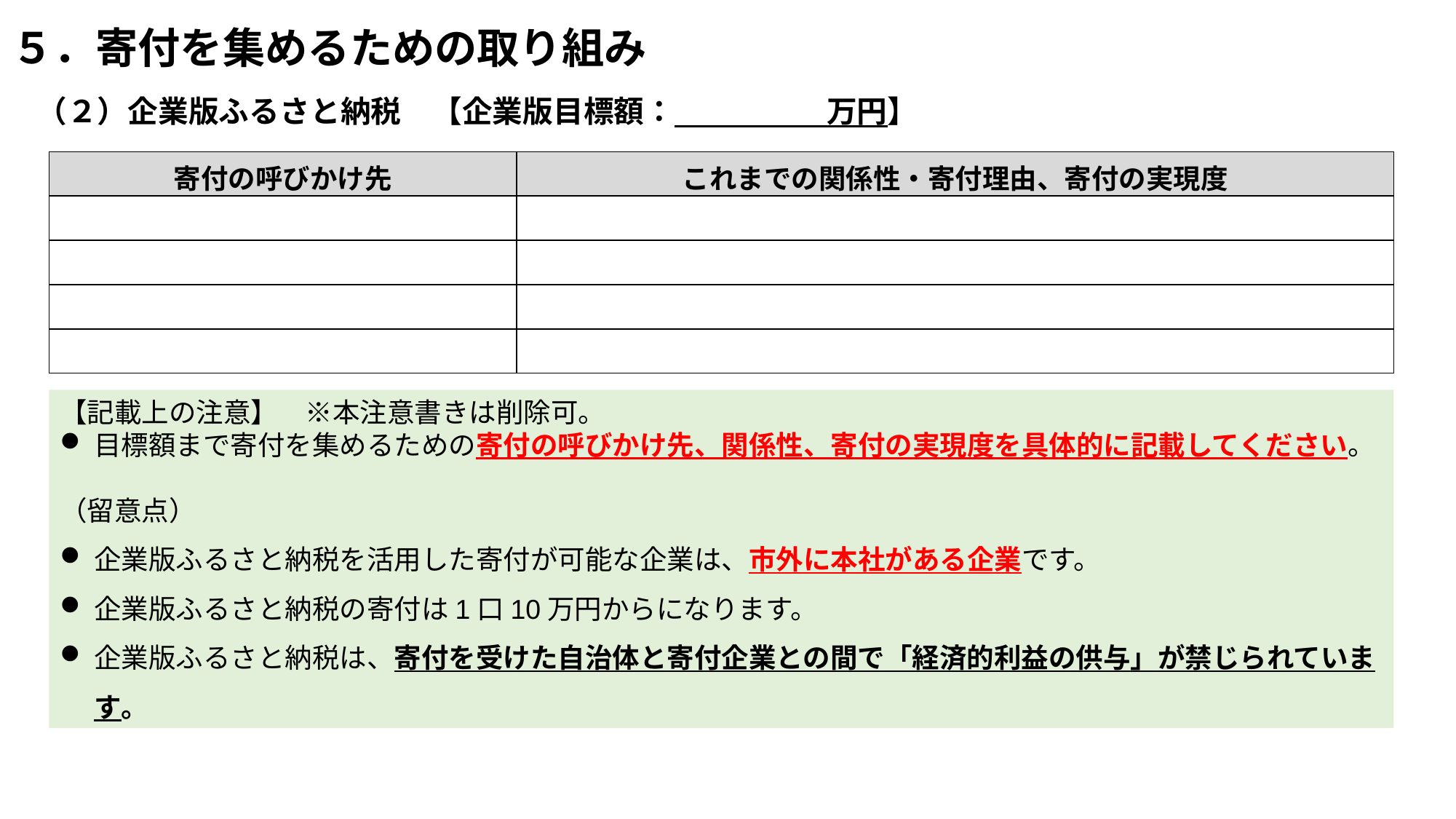

# ５．寄付を集めるための取り組み
（２）企業版ふるさと納税　【企業版目標額：　　　　　万円】
| 寄付の呼びかけ先 | これまでの関係性・寄付理由、寄付の実現度 |
| --- | --- |
|  |  |
|  |  |
|  |  |
|  |  |
【記載上の注意】　※本注意書きは削除可。
目標額まで寄付を集めるための寄付の呼びかけ先、関係性、寄付の実現度を具体的に記載してください。

（留意点）
企業版ふるさと納税を活用した寄付が可能な企業は、市外に本社がある企業です。
企業版ふるさと納税の寄付は1口10万円からになります。
企業版ふるさと納税は、寄付を受けた自治体と寄付企業との間で「経済的利益の供与」が禁じられています。